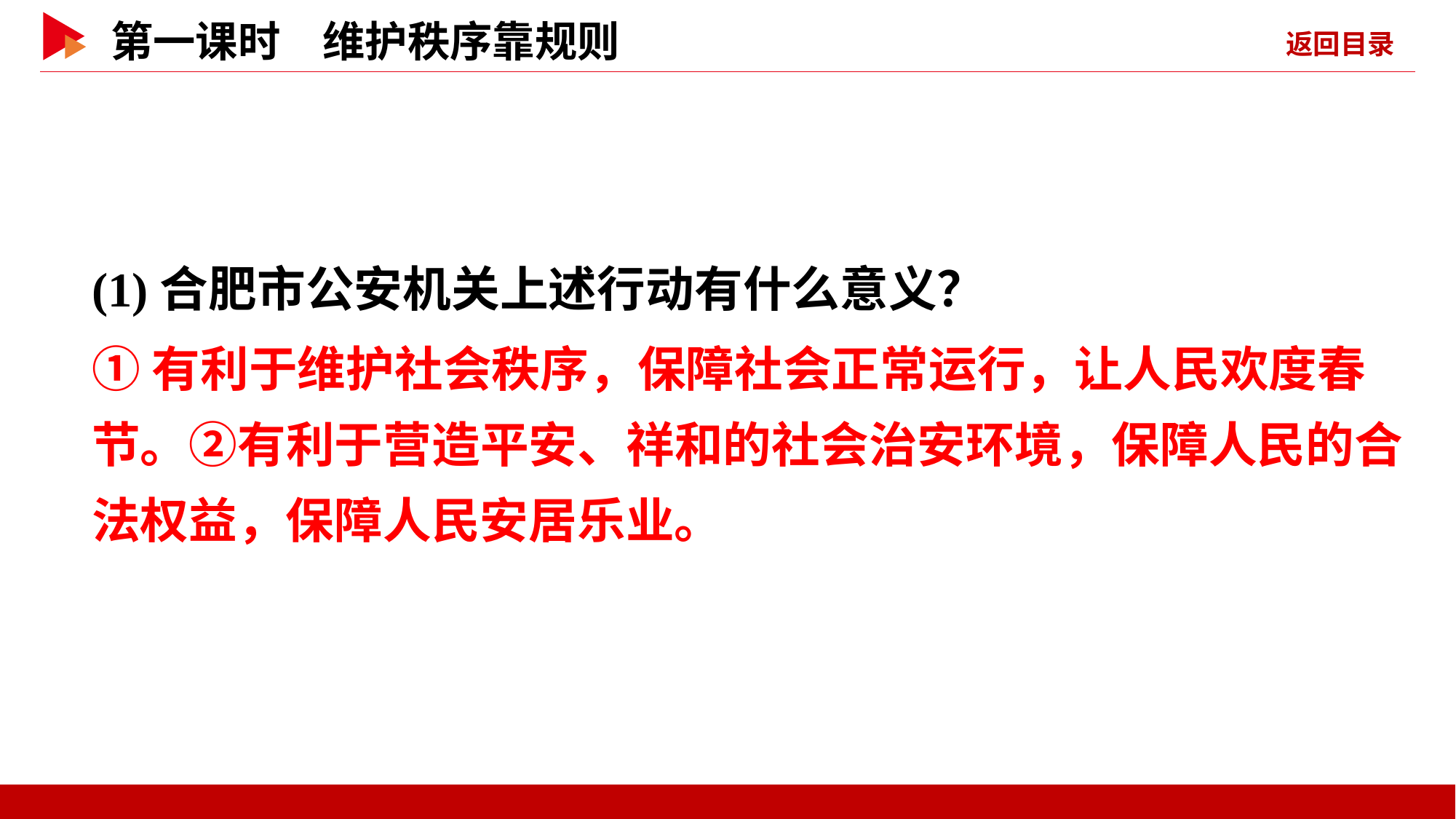

(1)合肥市公安机关上述行动有什么意义？
①有利于维护社会秩序，保障社会正常运行，让人民欢度春节。②有利于营造平安、祥和的社会治安环境，保障人民的合法权益，保障人民安居乐业。